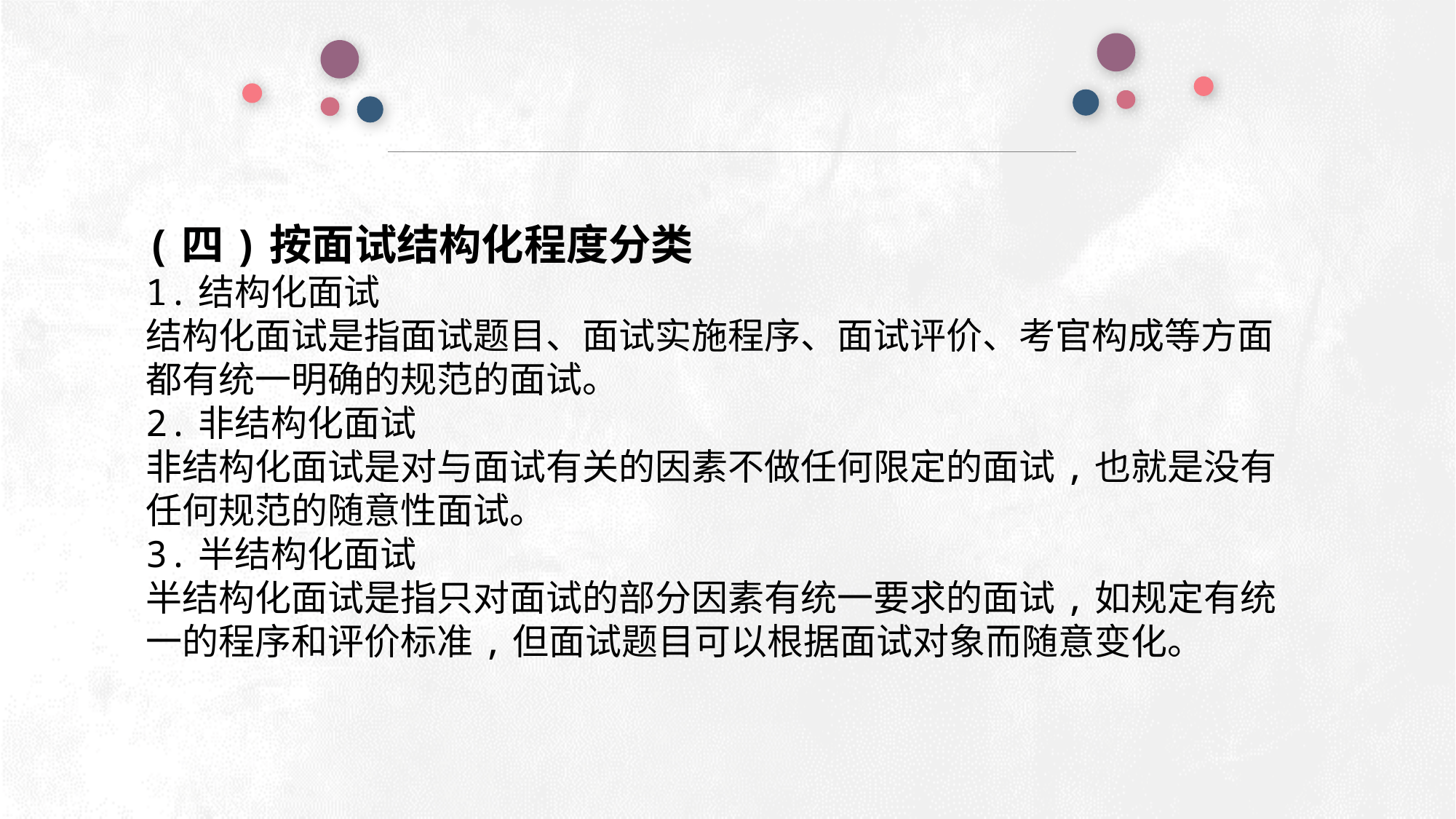

(四)按面试结构化程度分类
1.结构化面试
结构化面试是指面试题目、面试实施程序、面试评价、考官构成等方面都有统一明确的规范的面试。
2.非结构化面试
非结构化面试是对与面试有关的因素不做任何限定的面试,也就是没有任何规范的随意性面试。
3.半结构化面试
半结构化面试是指只对面试的部分因素有统一要求的面试,如规定有统一的程序和评价标准,但面试题目可以根据面试对象而随意变化。
e7d195523061f1c0deeec63e560781cfd59afb0ea006f2a87ABB68BF51EA6619813959095094C18C62A12F549504892A4AAA8C1554C6663626E05CA27F281A14E6983772AFC3FB97135759321DEA3D70CCCB10945EC5A0322096E752803368C2184698845E3CCD6DB7F651295A8E4F3FDC19EA64A2B4A4AC1434B55AAE41CF0BF61B375C23F3039959E085EE760725AA